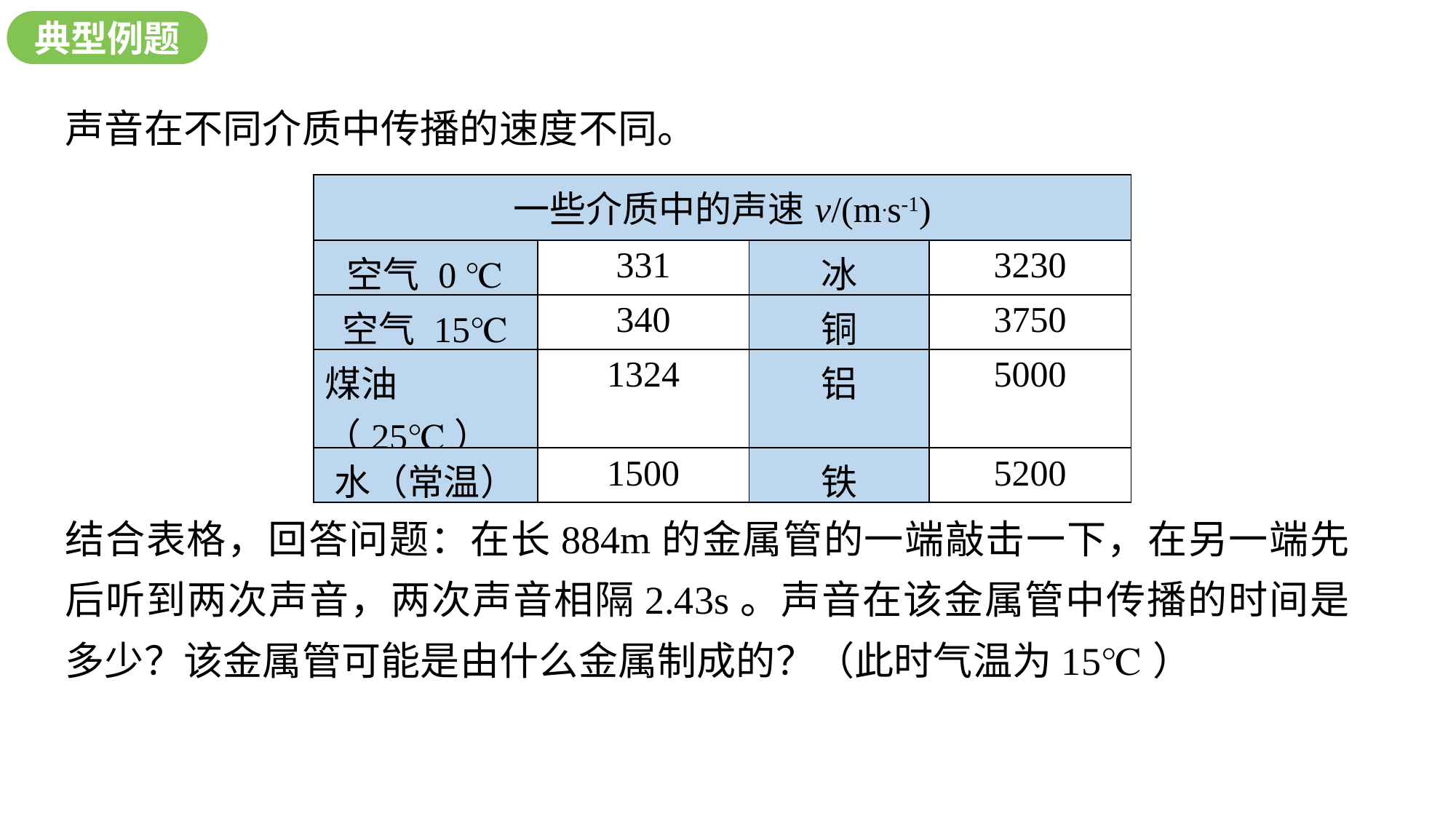

典型例题
声音在不同介质中传播的速度不同。
| 一些介质中的声速v/(m.s-1) |  |  |  |
| --- | --- | --- | --- |
| 空气 0 ℃ | 331 | 冰 | 3230 |
| 空气 15℃ | 340 | 铜 | 3750 |
| 煤油（25℃） | 1324 | 铝 | 5000 |
| 水（常温） | 1500 | 铁 | 5200 |
结合表格，回答问题：在长884m的金属管的一端敲击一下，在另一端先后听到两次声音，两次声音相隔2.43s。声音在该金属管中传播的时间是多少？该金属管可能是由什么金属制成的？（此时气温为15℃）